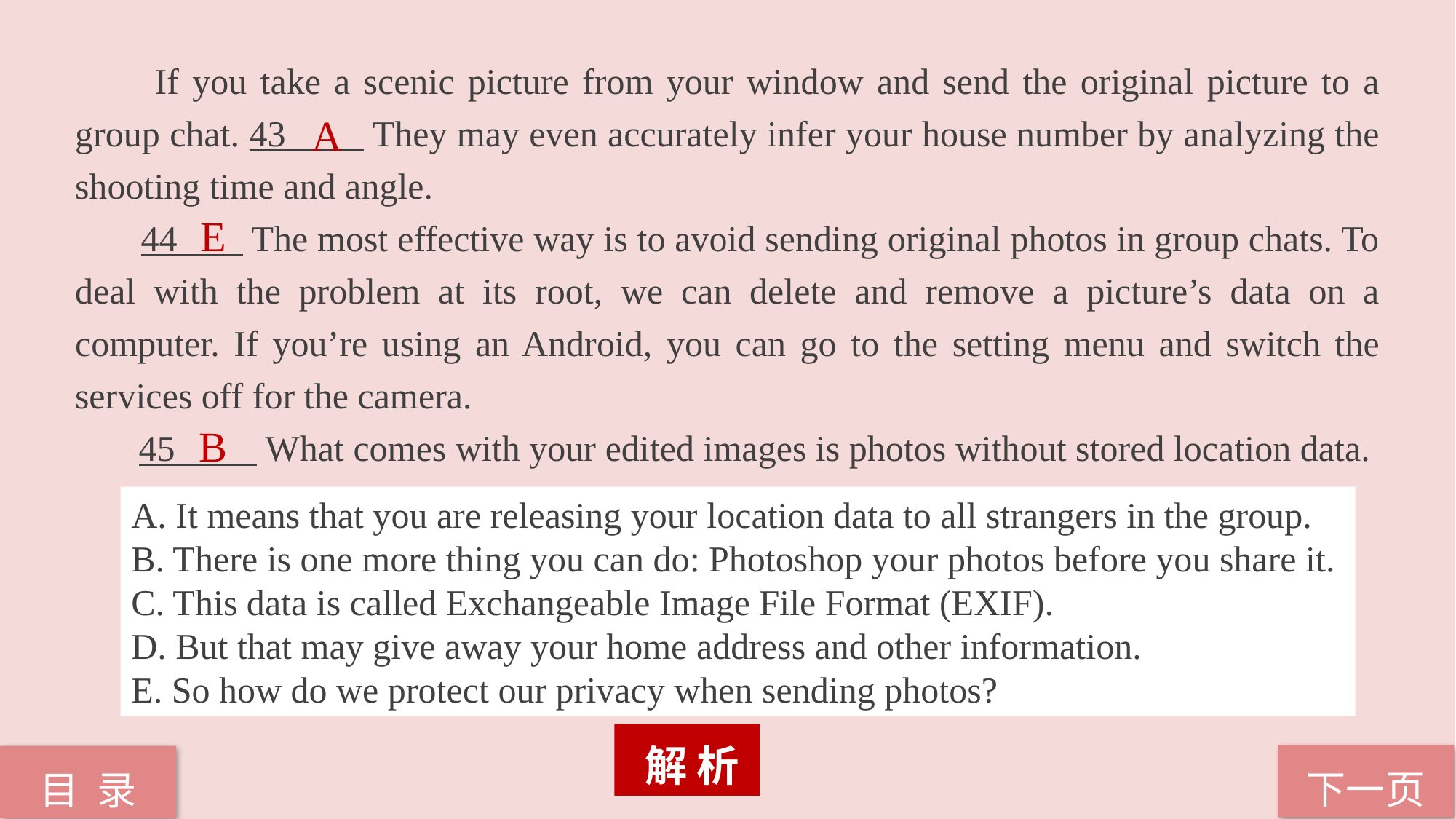

If you take a scenic picture from your window and send the original picture to a group chat. 43         They may even accurately infer your house number by analyzing the shooting time and angle.
       44        The most effective way is to avoid sending original photos in group chats. To deal with the problem at its root, we can delete and remove a picture’s data on a computer. If you’re using an Android, you can go to the setting menu and switch the services off for the camera.
       45          What comes with your edited images is photos without stored location data.
A
E
B
A. It means that you are releasing your location data to all strangers in the group.
B. There is one more thing you can do: Photoshop your photos before you share it.
C. This data is called Exchangeable Image File Format (EXIF).
D. But that may give away your home address and other information.
E. So how do we protect our privacy when sending photos?
 解 析